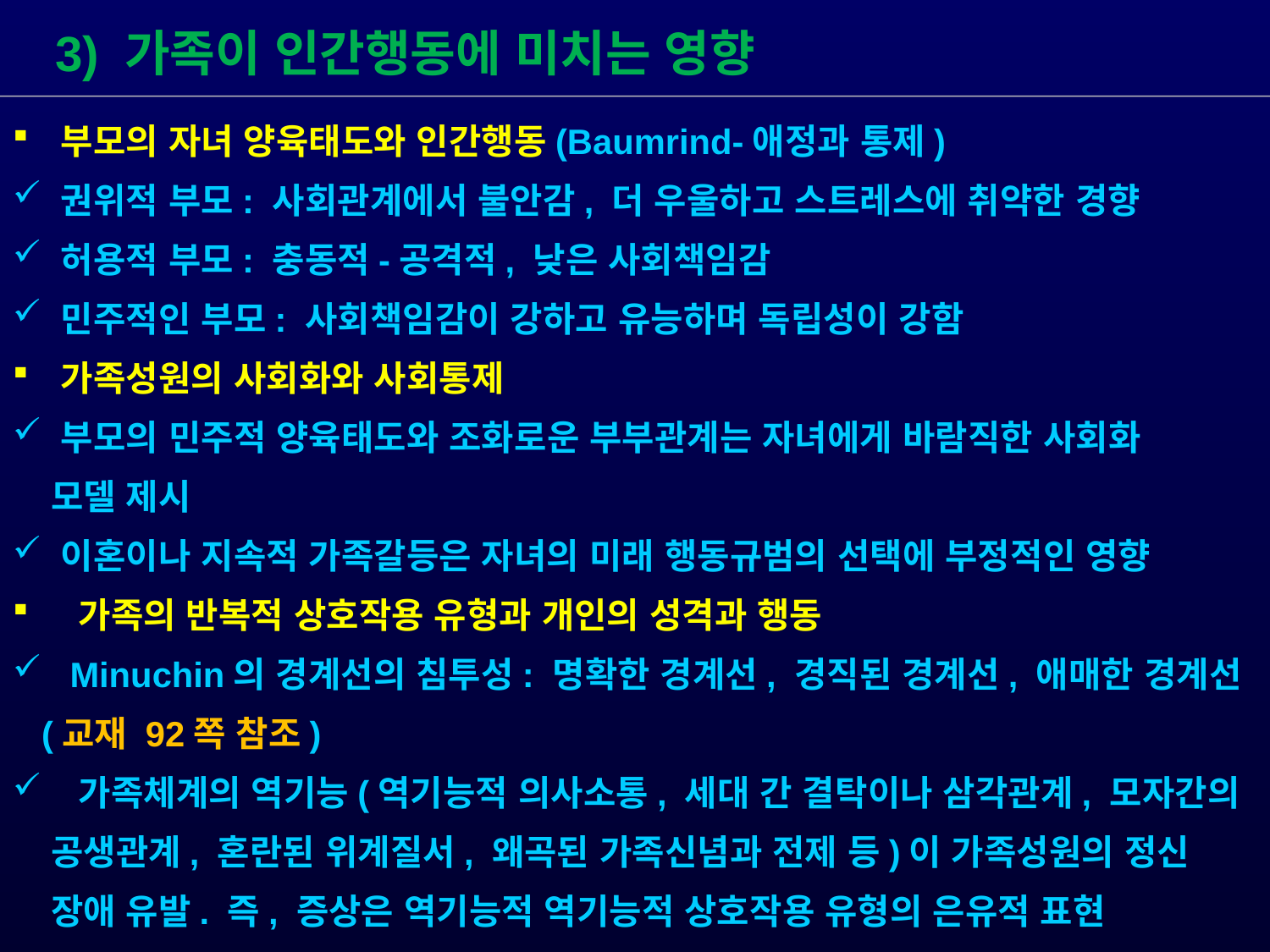

3) 가족이 인간행동에 미치는 영향
 부모의 자녀 양육태도와 인간행동(Baumrind-애정과 통제)
 권위적 부모: 사회관계에서 불안감, 더 우울하고 스트레스에 취약한 경향
 허용적 부모: 충동적-공격적, 낮은 사회책임감
 민주적인 부모: 사회책임감이 강하고 유능하며 독립성이 강함
 가족성원의 사회화와 사회통제
 부모의 민주적 양육태도와 조화로운 부부관계는 자녀에게 바람직한 사회화
   모델 제시
 이혼이나 지속적 가족갈등은 자녀의 미래 행동규범의 선택에 부정적인 영향
 가족의 반복적 상호작용 유형과 개인의 성격과 행동
 Minuchin의 경계선의 침투성: 명확한 경계선, 경직된 경계선, 애매한 경계선
   (교재 92쪽 참조)
 가족체계의 역기능(역기능적 의사소통, 세대 간 결탁이나 삼각관계, 모자간의
   공생관계, 혼란된 위계질서, 왜곡된 가족신념과 전제 등)이 가족성원의 정신
   장애 유발. 즉, 증상은 역기능적 역기능적 상호작용 유형의 은유적 표현